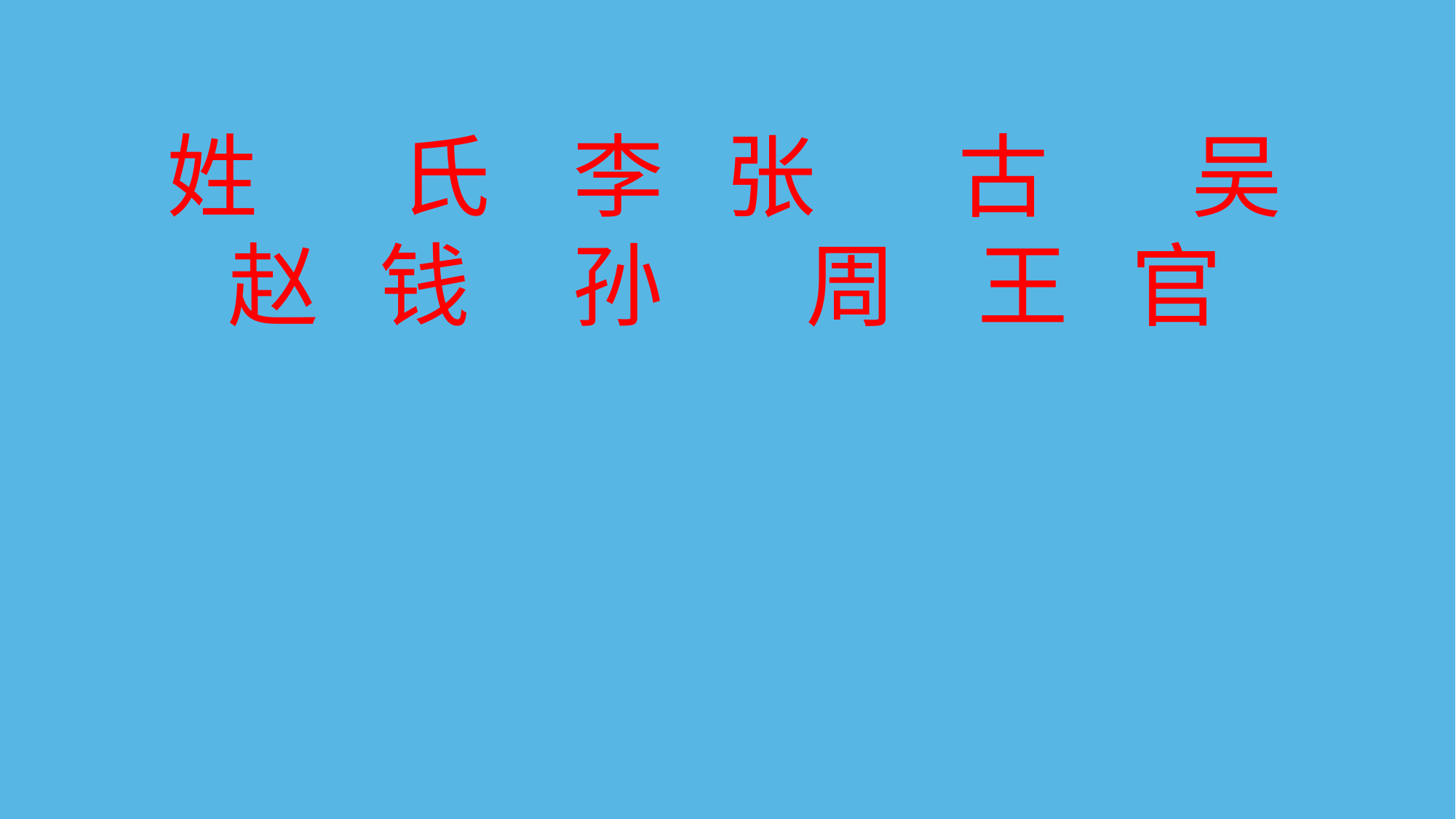

姓       氏    李   张       古       吴    赵   钱     孙       周    王   官